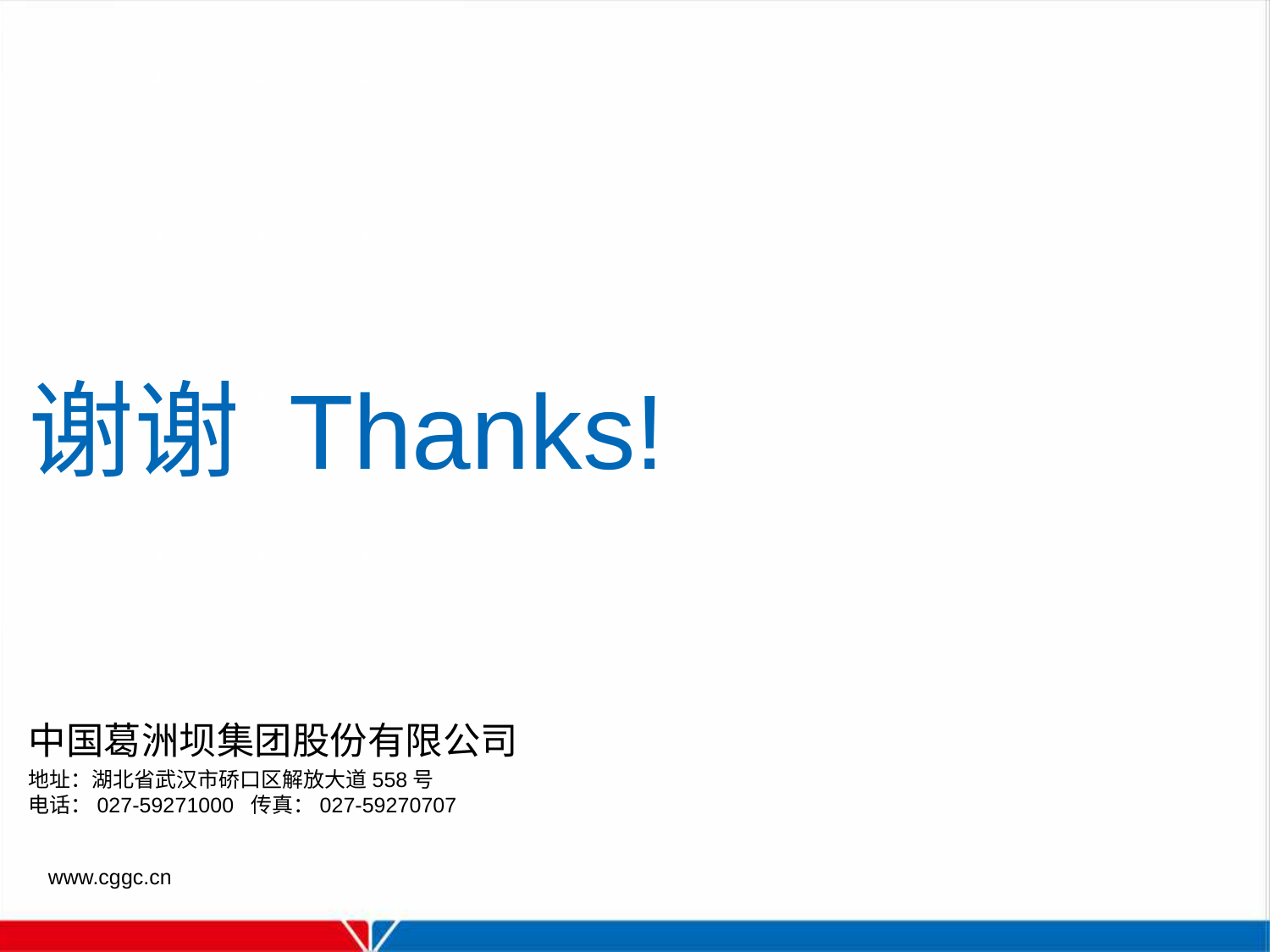

谢谢 Thanks!
中国葛洲坝集团股份有限公司
地址：湖北省武汉市硚口区解放大道558号
电话：027-59271000  传真：027-59270707
www.cggc.cn